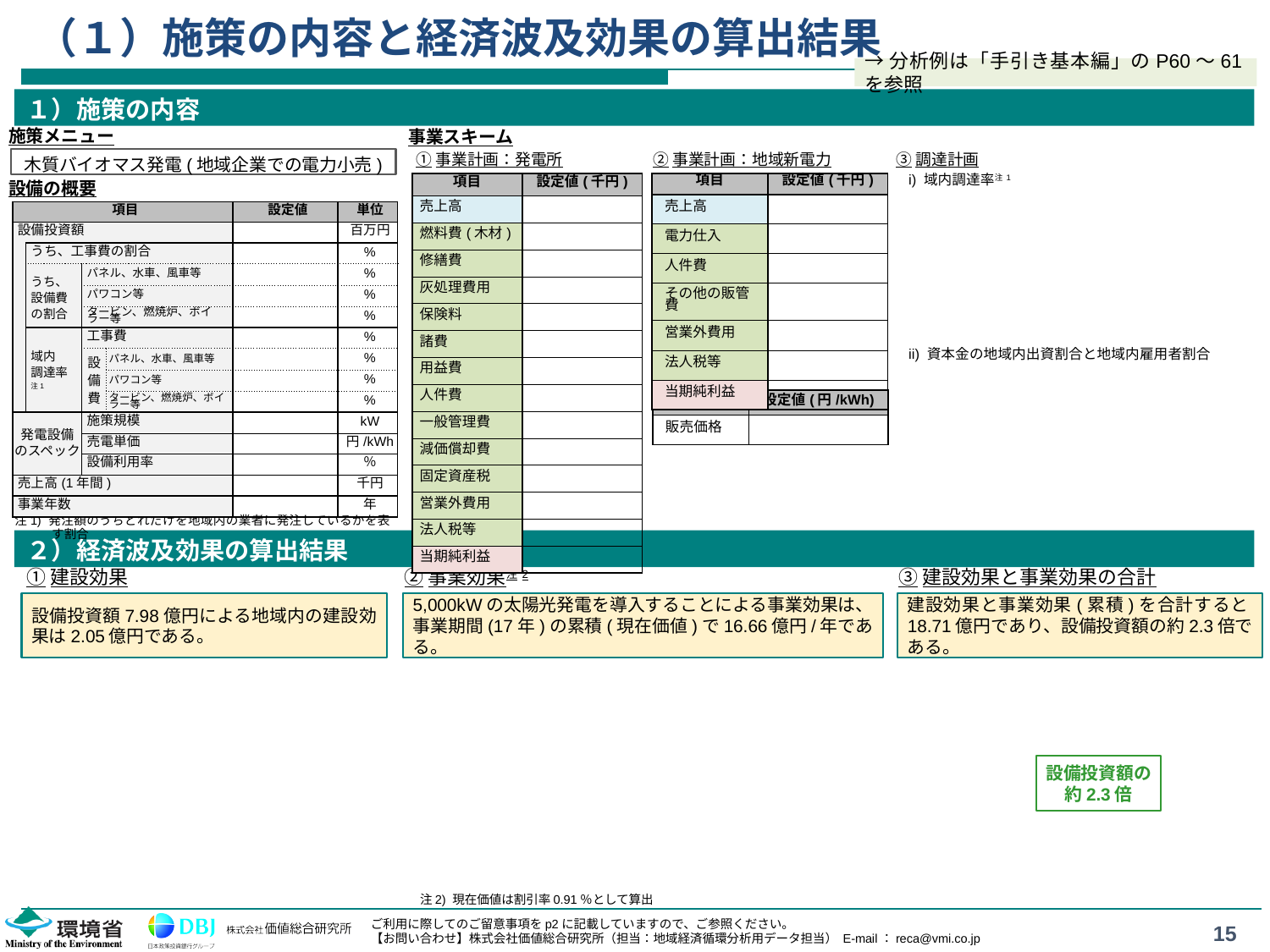

# （１）施策の内容と経済波及効果の算出結果
→分析例は「手引き基本編」のP60～61を参照
１）施策の内容
施策メニュー
事業スキーム
①事業計画：発電所
②事業計画：地域新電力
③調達計画
木質バイオマス発電(地域企業での電力小売)
i) 域内調達率注1
| 項目 | 設定値(千円) |
| --- | --- |
| 売上高 |  |
| 燃料費(木材) |  |
| 修繕費 |  |
| 灰処理費用 |  |
| 保険料 |  |
| 諸費 |  |
| 用益費 |  |
| 人件費 |  |
| 一般管理費 |  |
| 減価償却費 |  |
| 固定資産税 |  |
| 営業外費用 |  |
| 法人税等 |  |
| 当期純利益 |  |
| 項目 | 設定値(千円) |
| --- | --- |
| 売上高 |  |
| 電力仕入 |  |
| 人件費 |  |
| その他の販管費 |  |
| 営業外費用 |  |
| 法人税等 |  |
| 当期純利益 |  |
設備の概要
| 項目 |  |  |  | 設定値 | 単位 |
| --- | --- | --- | --- | --- | --- |
| 設備投資額 |  |  |  |  | 百万円 |
|  | うち、工事費の割合 |  |  |  | % |
|  | うち、 設備費 の割合 | パネル、水車、風車等 |  |  | % |
|  |  | パワコン等 |  |  | % |
|  |  | タービン、燃焼炉、ボイラー等 |  |  | % |
|  | 域内 調達率 注1 | 工事費 |  |  | % |
|  |  | 設備費 | パネル、水車、風車等 |  | % |
|  |  |  | パワコン等 |  | % |
|  |  |  | タービン、燃焼炉、ボイラー等 |  | % |
| 発電設備 のスペック |  | 施策規模 |  |  | kW |
|  |  | 売電単価 |  |  | 円/kWh |
|  |  | 設備利用率 |  |  | ％ |
| 売上高(1年間) |  |  |  |  | 千円 |
| 事業年数 |  |  |  |  | 年 |
ii) 資本金の地域内出資割合と地域内雇用者割合
| 項目 | 設定値(円/kWh) |
| --- | --- |
| 販売価格 |  |
注1) 発注額のうちどれだけを地域内の業者に発注しているかを表す割合
２）経済波及効果の算出結果
①建設効果
②事業効果注2
③建設効果と事業効果の合計
設備投資額7.98億円による地域内の建設効果は2.05億円である。
5,000kWの太陽光発電を導入することによる事業効果は、事業期間(17年)の累積(現在価値)で16.66億円/年である。
建設効果と事業効果(累積)を合計すると18.71億円であり、設備投資額の約2.3倍である。
設備投資額の約2.3倍
注2) 現在価値は割引率0.91％として算出
15